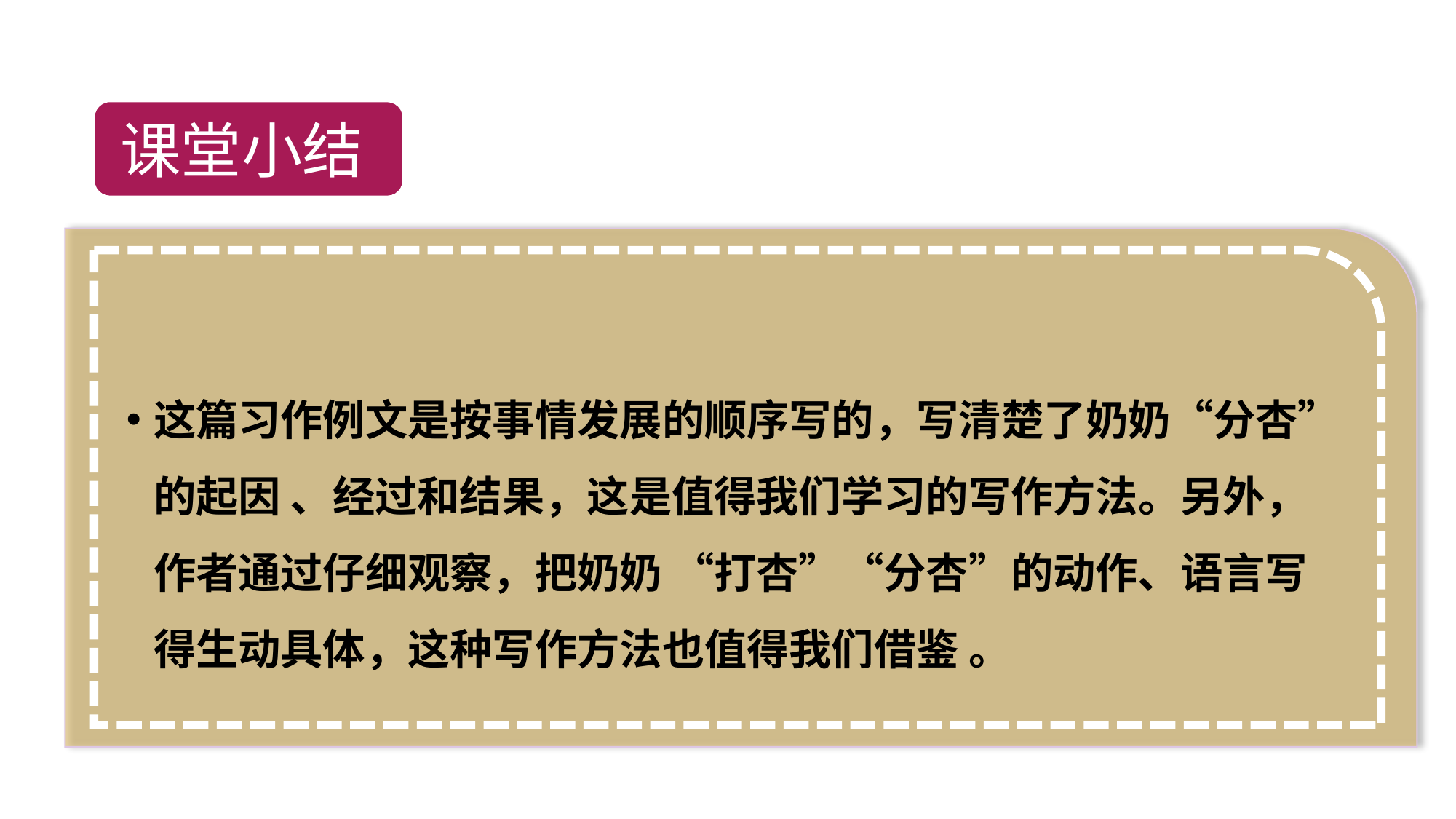

课堂小结

这篇习作例文是按事情发展的顺序写的，写清楚了奶奶“分杏”的起因 、经过和结果，这是值得我们学习的写作方法。另外，作者通过仔细观察，把奶奶 “打杏”“分杏”的动作、语言写得生动具体，这种写作方法也值得我们借鉴 。